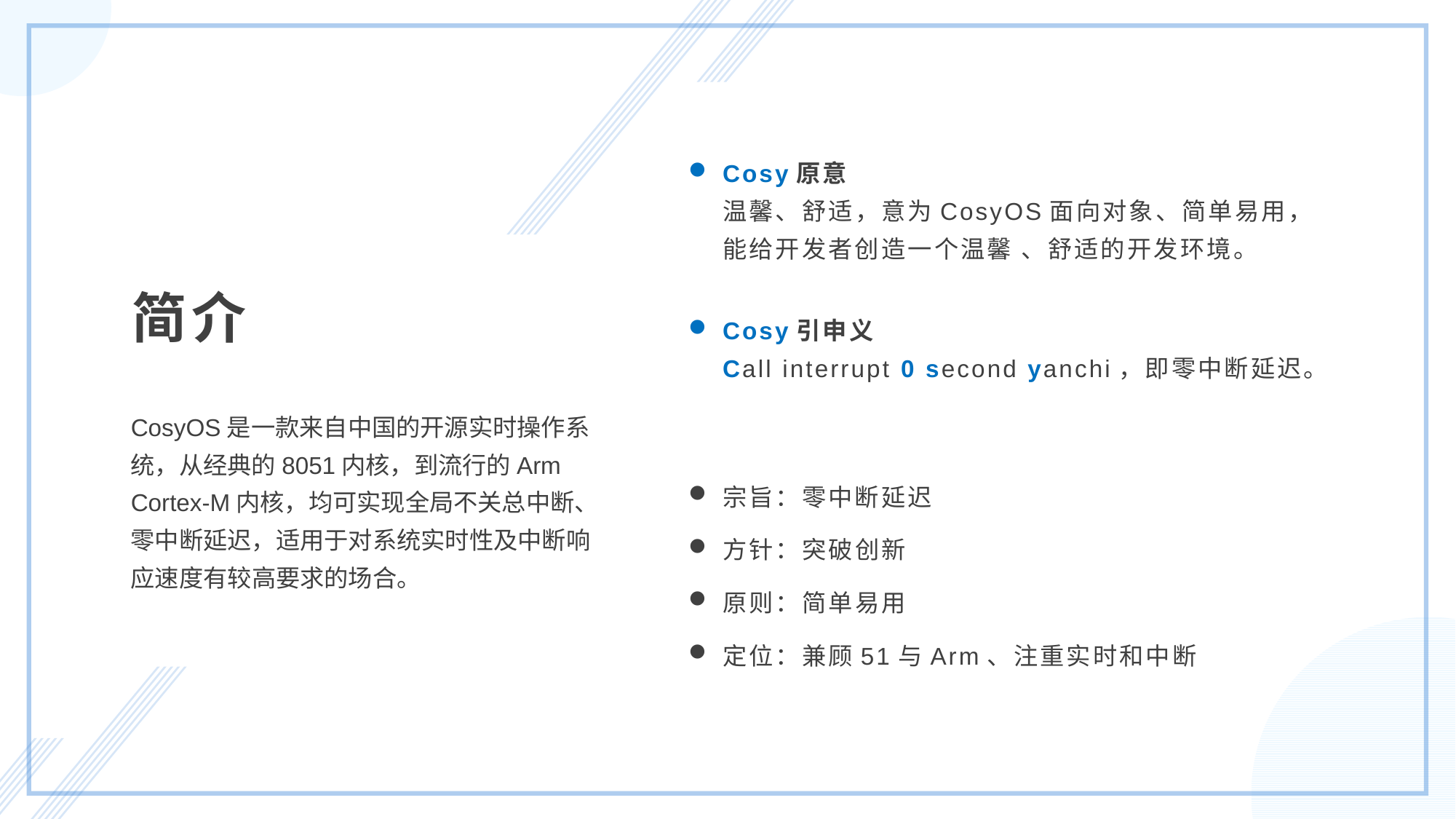

Cosy原意
温馨、舒适，意为CosyOS面向对象、简单易用，能给开发者创造一个温馨 、舒适的开发环境。
Cosy引申义
Call interrupt 0 second yanchi，即零中断延迟。
宗旨：零中断延迟
方针：突破创新
原则：简单易用
定位：兼顾51与Arm、注重实时和中断
简介
CosyOS是一款来自中国的开源实时操作系统，从经典的8051内核，到流行的Arm Cortex-M内核，均可实现全局不关总中断、零中断延迟，适用于对系统实时性及中断响应速度有较高要求的场合。